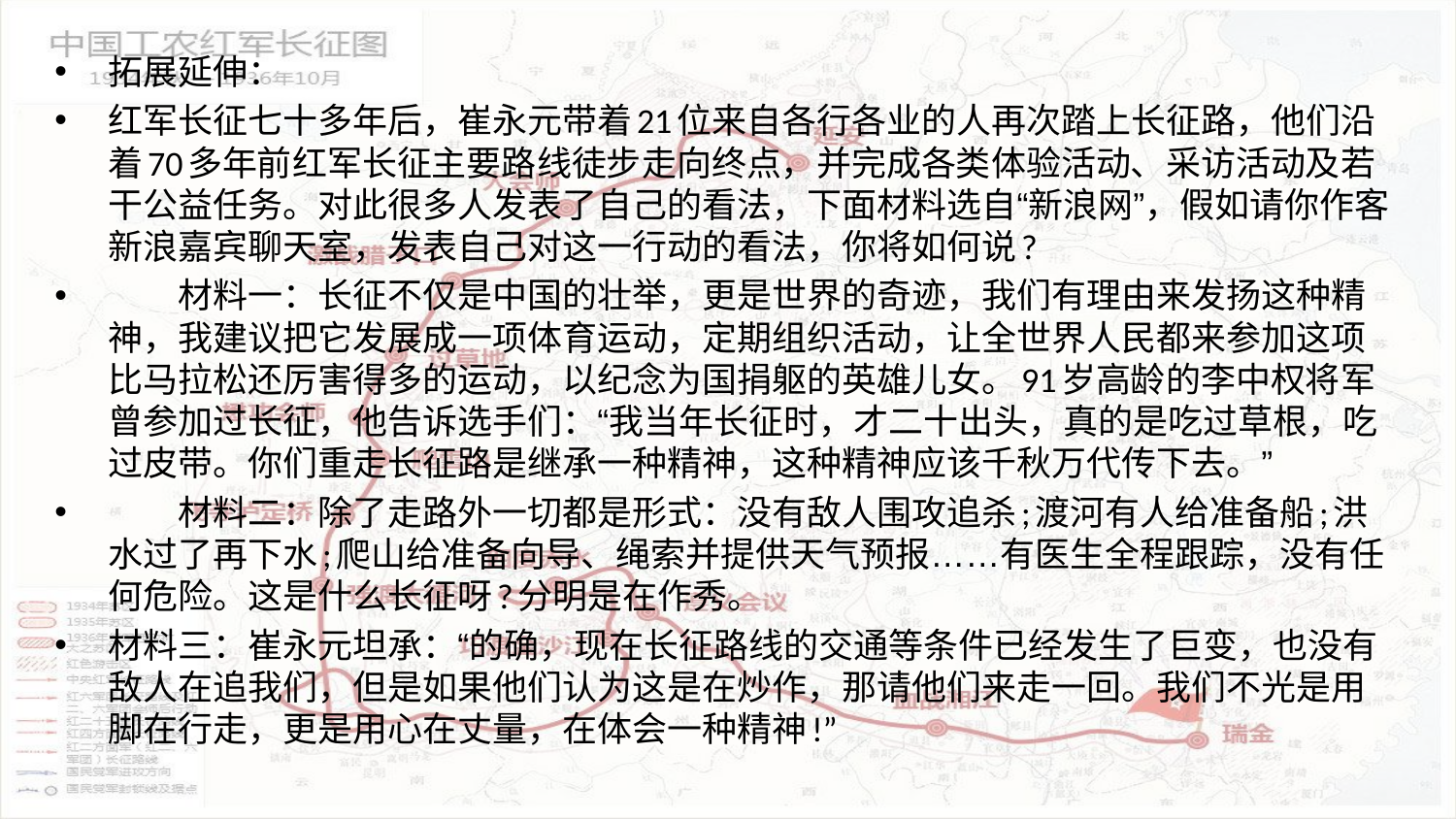

拓展延伸：
红军长征七十多年后，崔永元带着21位来自各行各业的人再次踏上长征路，他们沿着70多年前红军长征主要路线徒步走向终点，并完成各类体验活动、采访活动及若干公益任务。对此很多人发表了自己的看法，下面材料选自“新浪网”，假如请你作客新浪嘉宾聊天室，发表自己对这一行动的看法，你将如何说?
　　材料一：长征不仅是中国的壮举，更是世界的奇迹，我们有理由来发扬这种精神，我建议把它发展成一项体育运动，定期组织活动，让全世界人民都来参加这项比马拉松还厉害得多的运动，以纪念为国捐躯的英雄儿女。91岁高龄的李中权将军曾参加过长征，他告诉选手们：“我当年长征时，才二十出头，真的是吃过草根，吃过皮带。你们重走长征路是继承一种精神，这种精神应该千秋万代传下去。”
　　材料二：除了走路外一切都是形式：没有敌人围攻追杀;渡河有人给准备船;洪水过了再下水;爬山给准备向导、绳索并提供天气预报……有医生全程跟踪，没有任何危险。这是什么长征呀?分明是在作秀。
材料三：崔永元坦承：“的确，现在长征路线的交通等条件已经发生了巨变，也没有敌人在追我们，但是如果他们认为这是在炒作，那请他们来走一回。我们不光是用脚在行走，更是用心在丈量，在体会一种精神!”